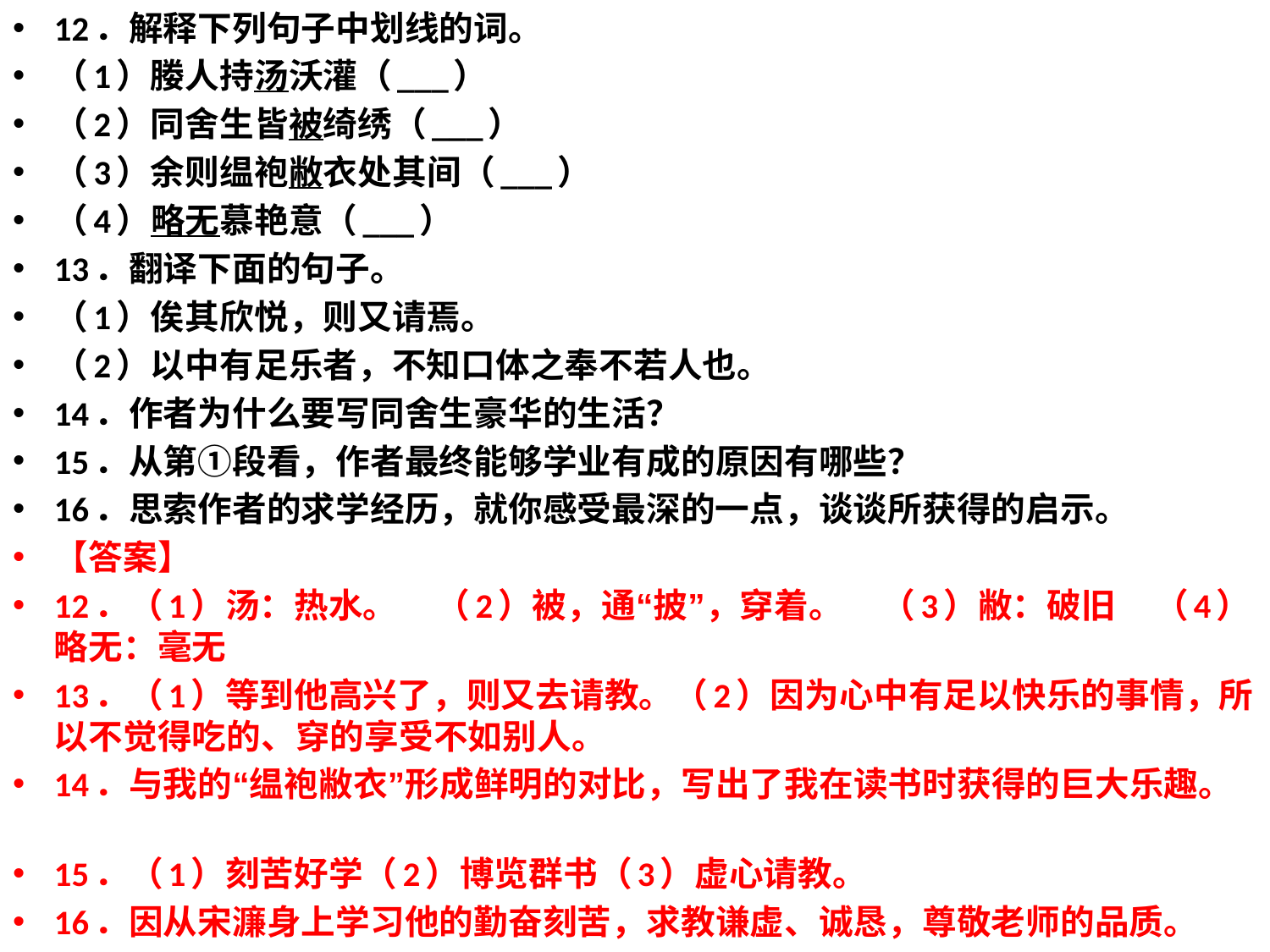

12．解释下列句子中划线的词。
（1）媵人持汤沃灌（___）
（2）同舍生皆被绮绣（___）
（3）余则缊袍敝衣处其间（___）
（4）略无慕艳意（___）
13．翻译下面的句子。
（1）俟其欣悦，则又请焉。
（2）以中有足乐者，不知口体之奉不若人也。
14．作者为什么要写同舍生豪华的生活？
15．从第①段看，作者最终能够学业有成的原因有哪些？
16．思索作者的求学经历，就你感受最深的一点，谈谈所获得的启示。
【答案】
12．（1）汤：热水。    （2）被，通“披”，穿着。    （3）敝：破旧    （4）略无：毫无
13．（1）等到他高兴了，则又去请教。（2）因为心中有足以快乐的事情，所以不觉得吃的、穿的享受不如别人。
14．与我的“缊袍敝衣”形成鲜明的对比，写出了我在读书时获得的巨大乐趣。
15．（1）刻苦好学（2）博览群书（3）虚心请教。
16．因从宋濂身上学习他的勤奋刻苦，求教谦虚、诚恳，尊敬老师的品质。

#